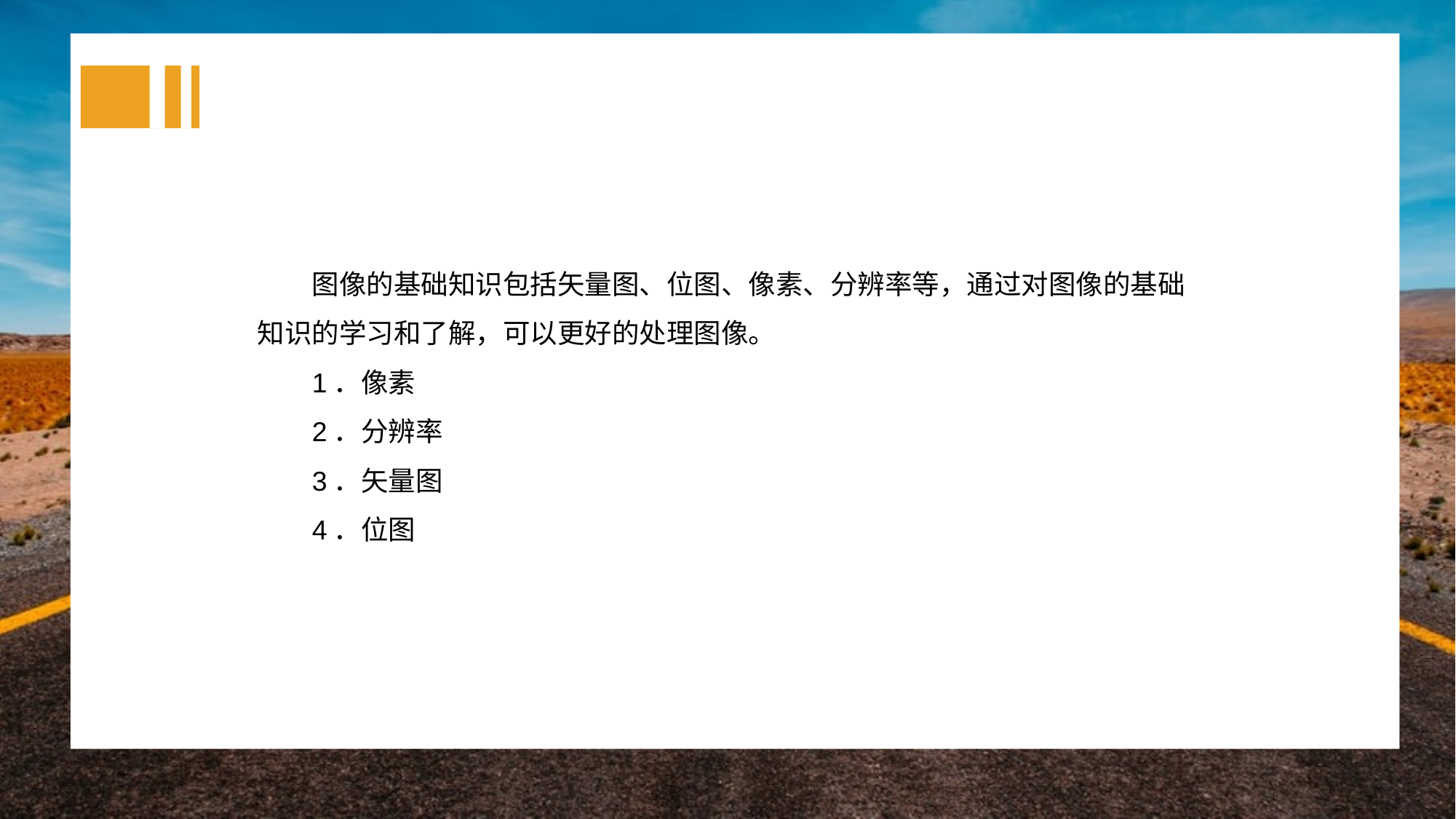

图像的基础知识包括矢量图、位图、像素、分辨率等，通过对图像的基础知识的学习和了解，可以更好的处理图像。
1．像素
2．分辨率
3．矢量图
4．位图